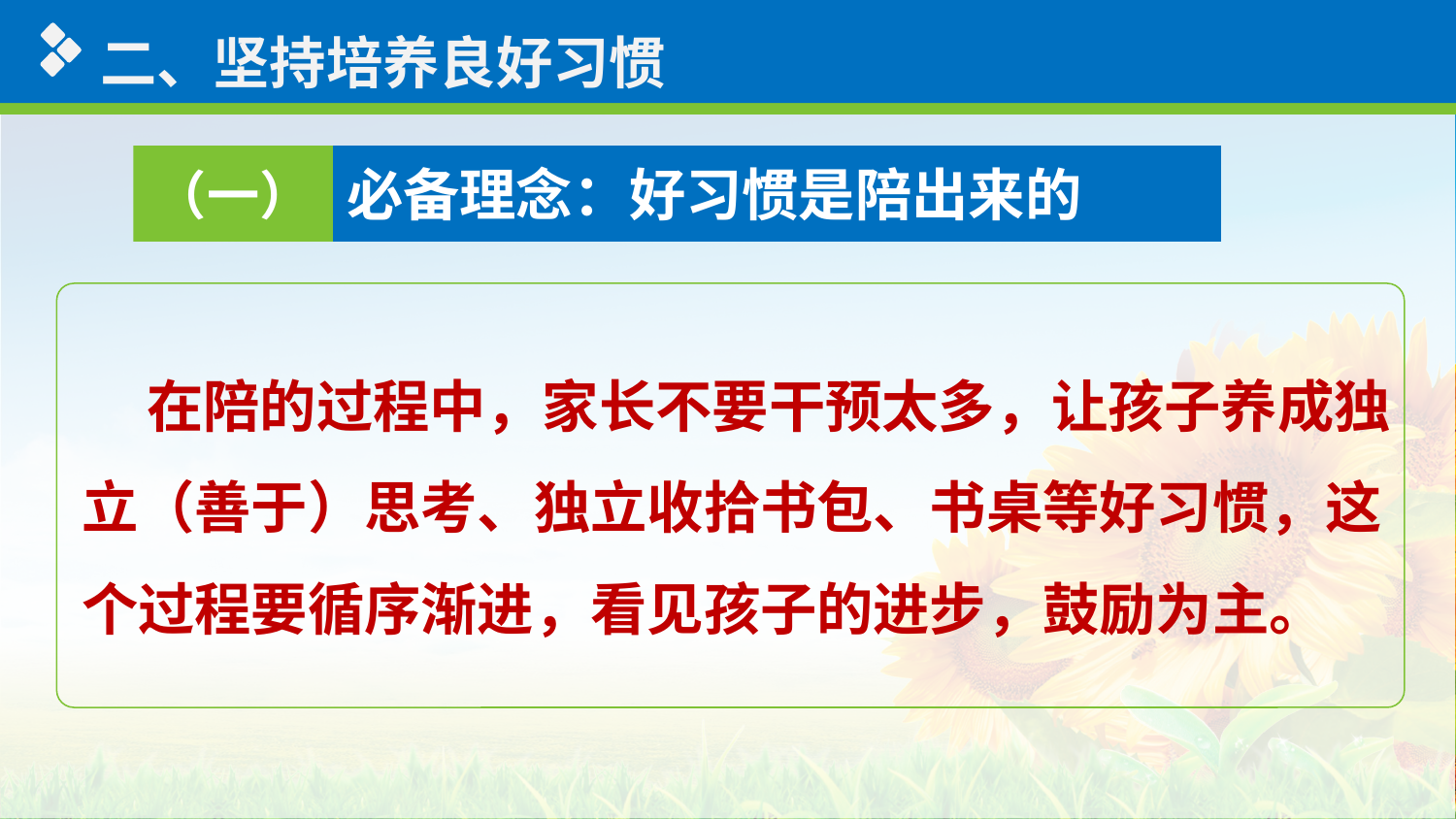

二、坚持培养良好习惯

（一）
必备理念：好习惯是陪出来的

    在陪的过程中，家长不要干预太多，让孩子养成独立（善于）思考、独立收拾书包、书桌等好习惯，这个过程要循序渐进，看见孩子的进步，鼓励为主。